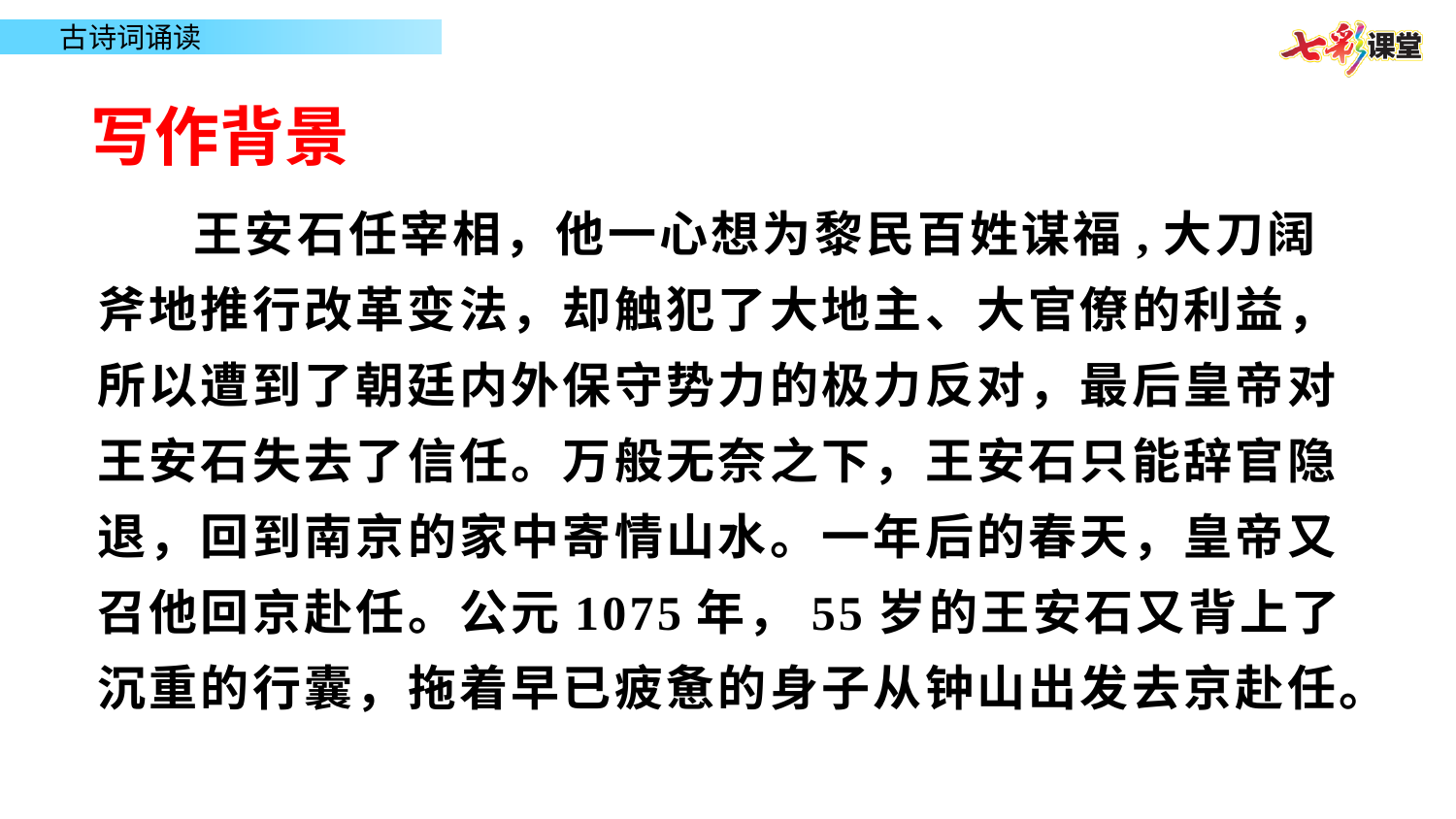

写作背景
      王安石任宰相，他一心想为黎民百姓谋福,大刀阔斧地推行改革变法，却触犯了大地主、大官僚的利益，所以遭到了朝廷内外保守势力的极力反对，最后皇帝对王安石失去了信任。万般无奈之下，王安石只能辞官隐退，回到南京的家中寄情山水。一年后的春天，皇帝又召他回京赴任。公元1075年，55岁的王安石又背上了沉重的行囊，拖着早已疲惫的身子从钟山出发去京赴任。